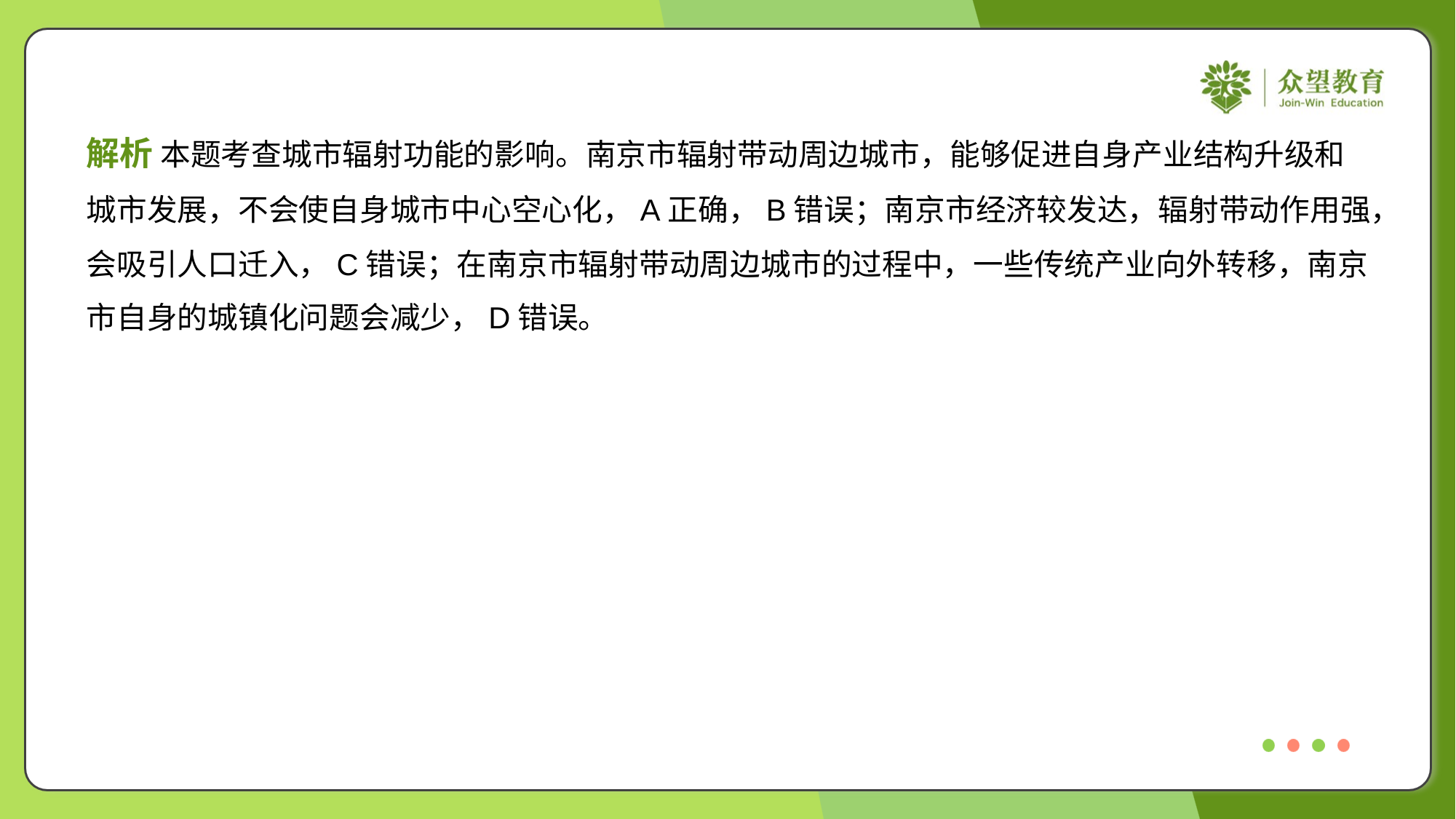

解析 本题考查城市辐射功能的影响。南京市辐射带动周边城市，能够促进自身产业结构升级和
城市发展，不会使自身城市中心空心化，A正确，B错误；南京市经济较发达，辐射带动作用强，
会吸引人口迁入，C错误；在南京市辐射带动周边城市的过程中，一些传统产业向外转移，南京
市自身的城镇化问题会减少，D错误。